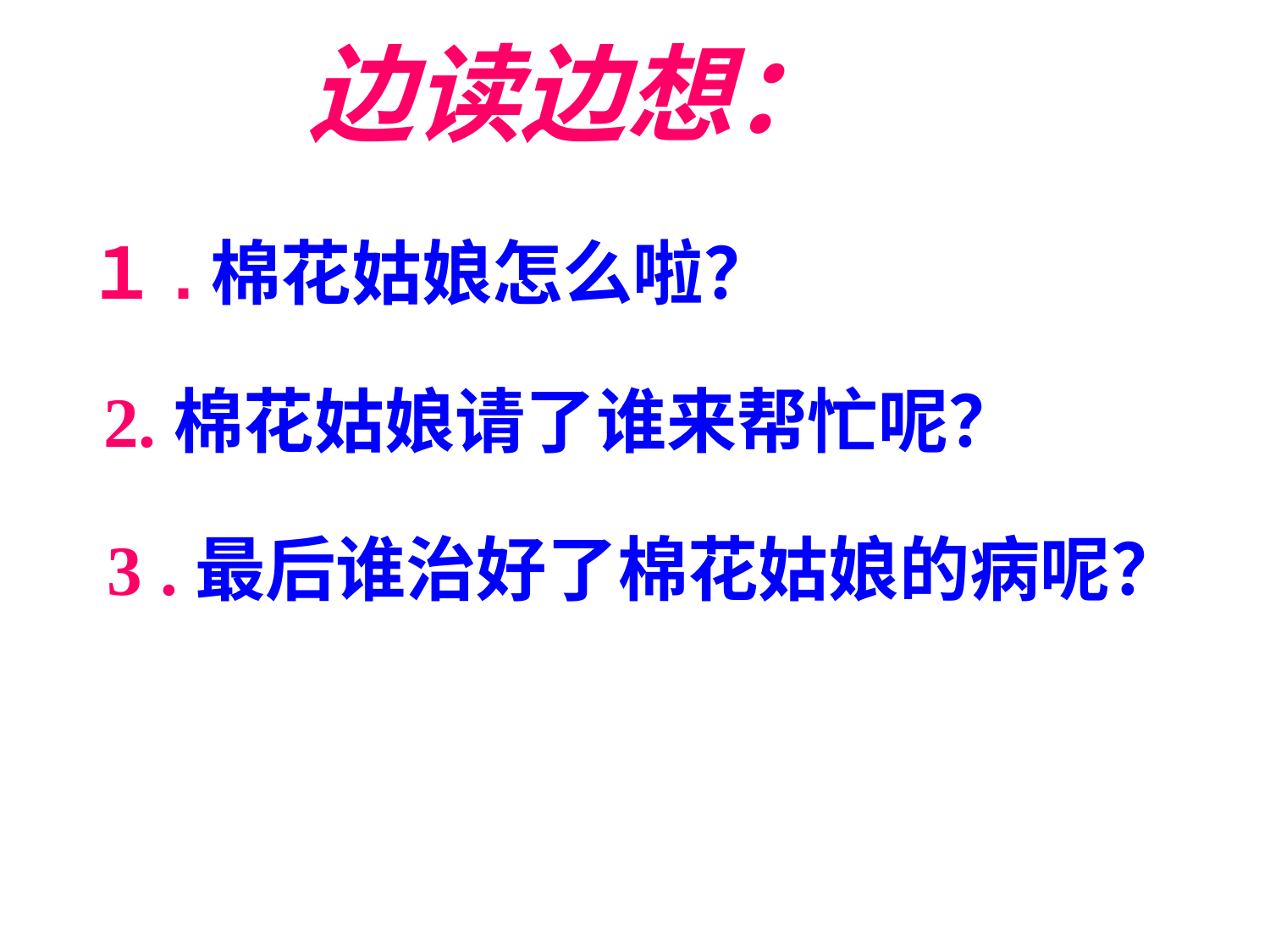

边读边想：
１.棉花姑娘怎么啦？
2.棉花姑娘请了谁来帮忙呢？
       3 .最后谁治好了棉花姑娘的病呢？